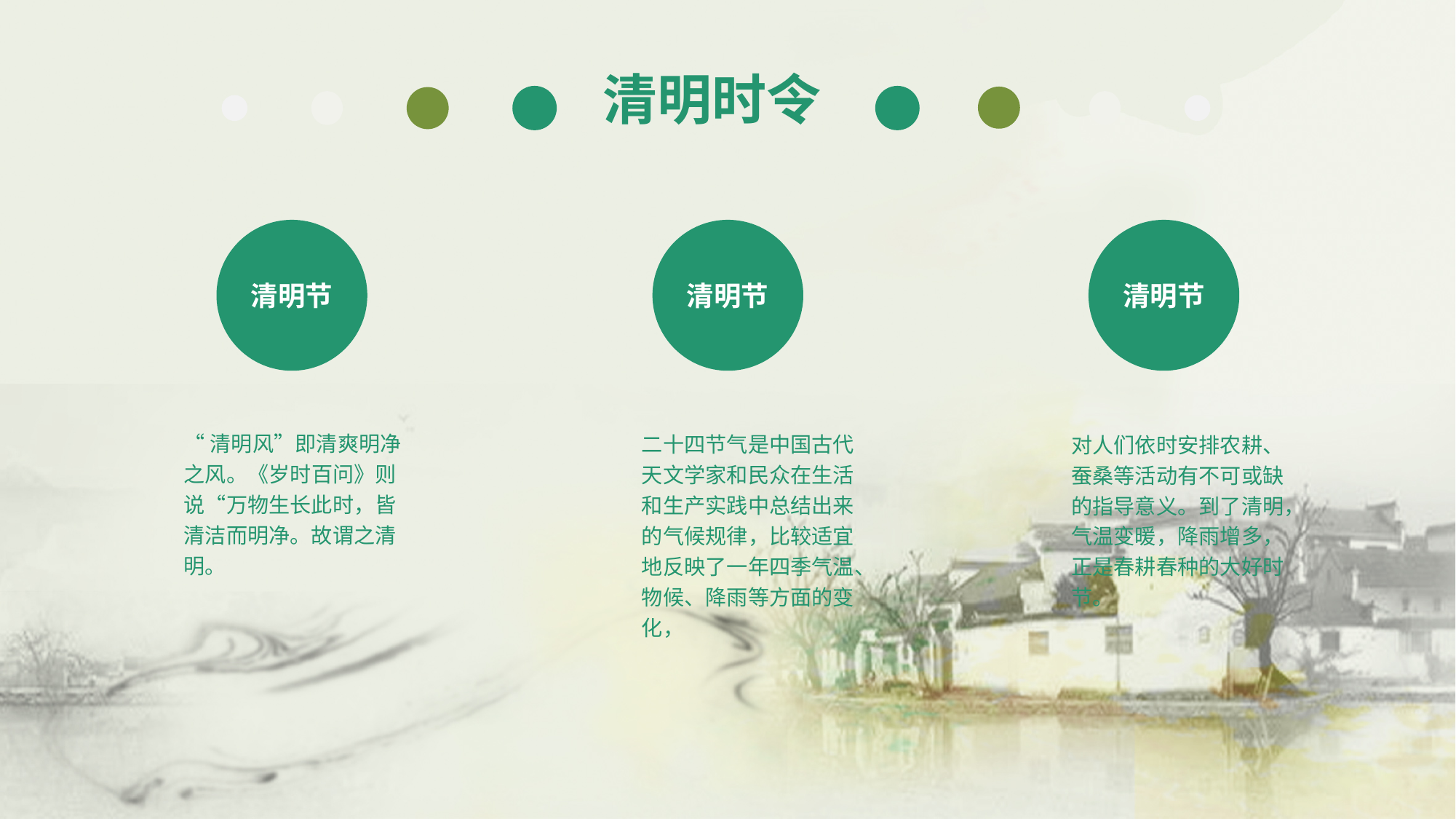

清明时令

清明节
清明节
清明节
“清明风”即清爽明净之风。《岁时百问》则说“万物生长此时，皆清洁而明净。故谓之清明。
二十四节气是中国古代天文学家和民众在生活和生产实践中总结出来的气候规律，比较适宜地反映了一年四季气温、物候、降雨等方面的变化，
对人们依时安排农耕、蚕桑等活动有不可或缺的指导意义。到了清明，气温变暖，降雨增多，正是春耕春种的大好时节。